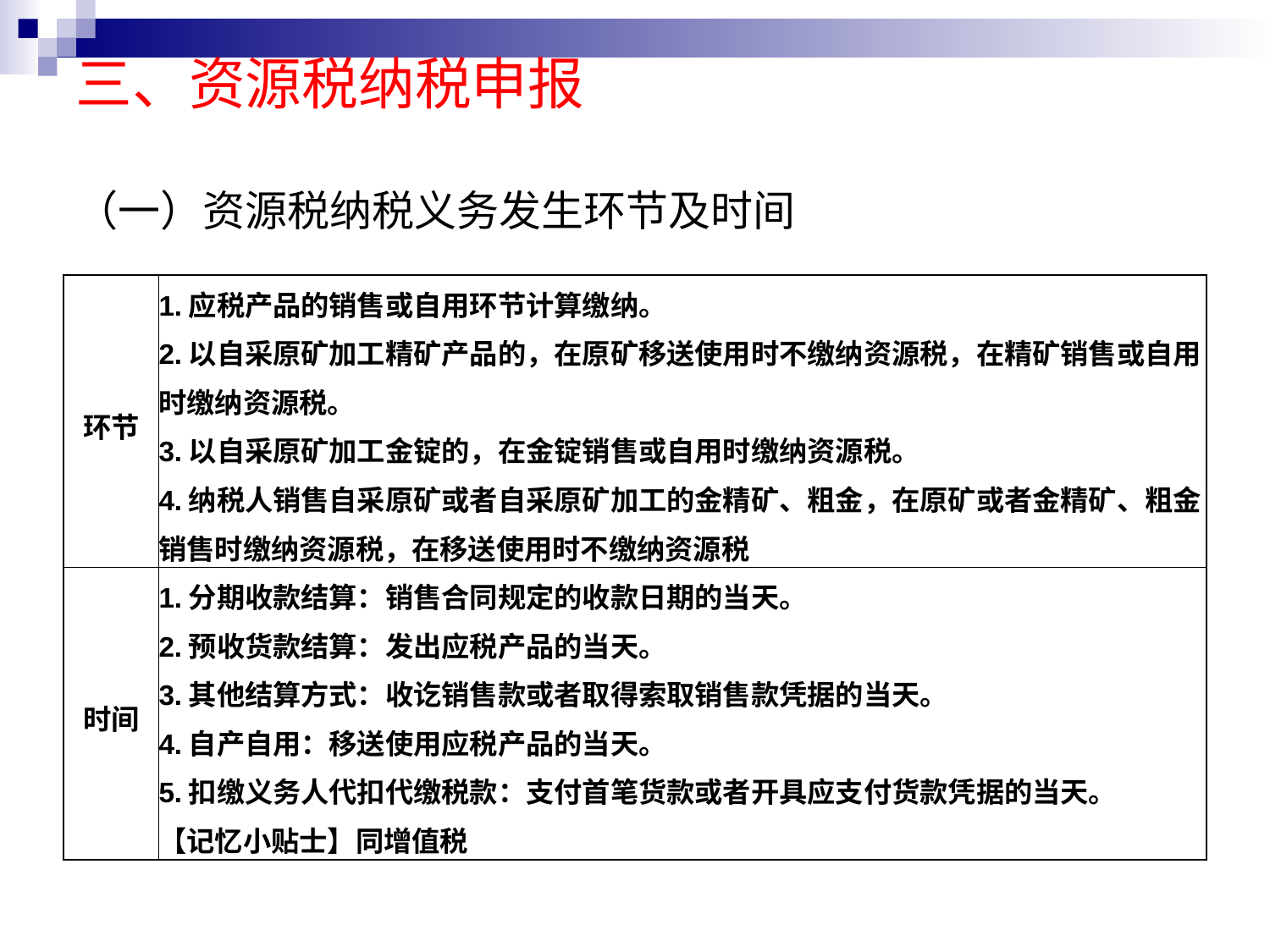

# 三、资源税纳税申报 （一）资源税纳税义务发生环节及时间
| 环节 | 1.应税产品的销售或自用环节计算缴纳。 2.以自采原矿加工精矿产品的，在原矿移送使用时不缴纳资源税，在精矿销售或自用时缴纳资源税。 3.以自采原矿加工金锭的，在金锭销售或自用时缴纳资源税。 4.纳税人销售自采原矿或者自采原矿加工的金精矿、粗金，在原矿或者金精矿、粗金销售时缴纳资源税，在移送使用时不缴纳资源税 |
| --- | --- |
| 时间 | 1.分期收款结算：销售合同规定的收款日期的当天。 2.预收货款结算：发出应税产品的当天。 3.其他结算方式：收讫销售款或者取得索取销售款凭据的当天。 4.自产自用：移送使用应税产品的当天。 5.扣缴义务人代扣代缴税款：支付首笔货款或者开具应支付货款凭据的当天。 【记忆小贴士】同增值税 |